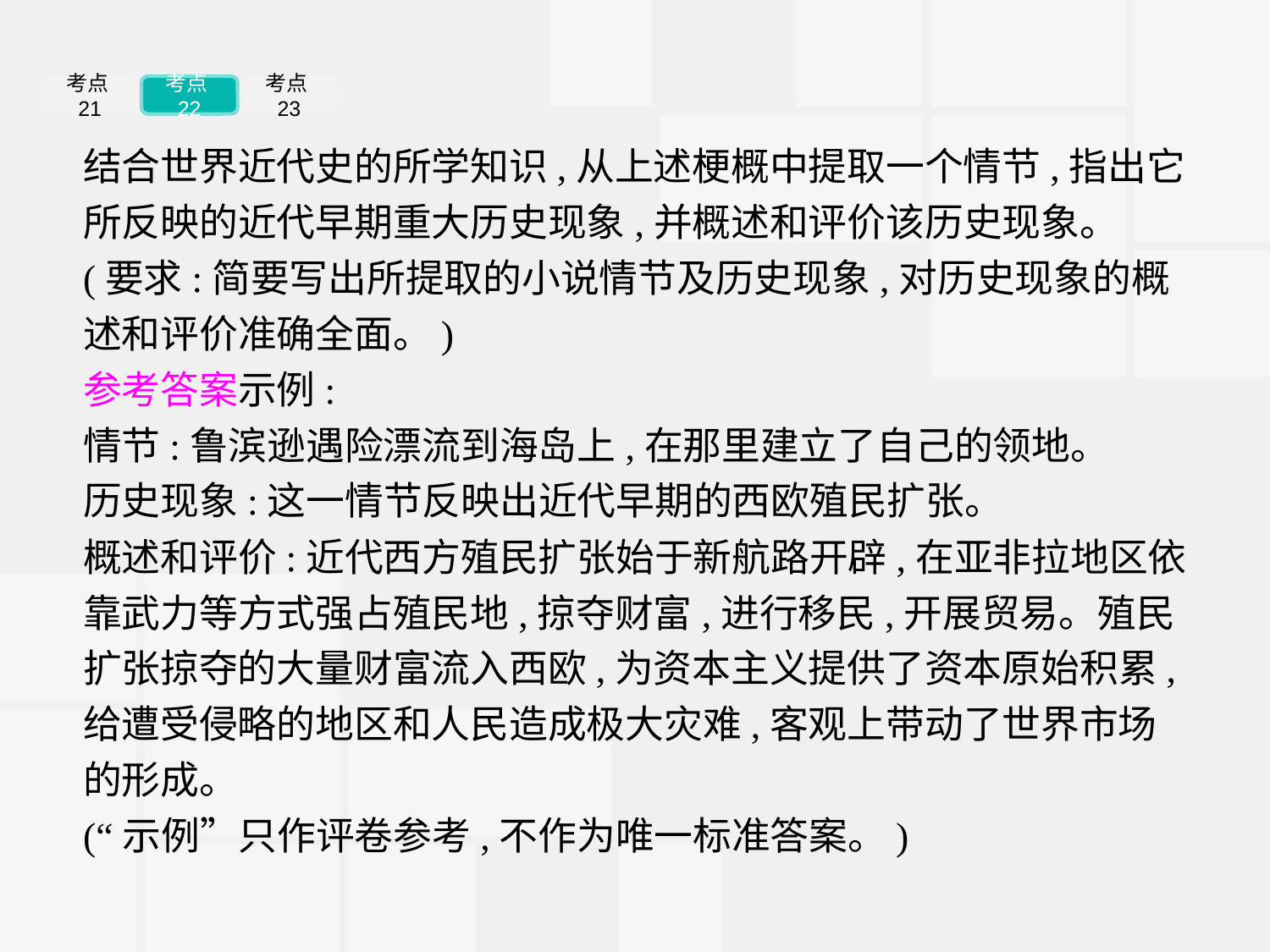

考点21
考点22
考点23
结合世界近代史的所学知识,从上述梗概中提取一个情节,指出它所反映的近代早期重大历史现象,并概述和评价该历史现象。(要求:简要写出所提取的小说情节及历史现象,对历史现象的概述和评价准确全面。)
参考答案示例:
情节:鲁滨逊遇险漂流到海岛上,在那里建立了自己的领地。
历史现象:这一情节反映出近代早期的西欧殖民扩张。
概述和评价:近代西方殖民扩张始于新航路开辟,在亚非拉地区依靠武力等方式强占殖民地,掠夺财富,进行移民,开展贸易。殖民扩张掠夺的大量财富流入西欧,为资本主义提供了资本原始积累,给遭受侵略的地区和人民造成极大灾难,客观上带动了世界市场的形成。
(“示例”只作评卷参考,不作为唯一标准答案。)